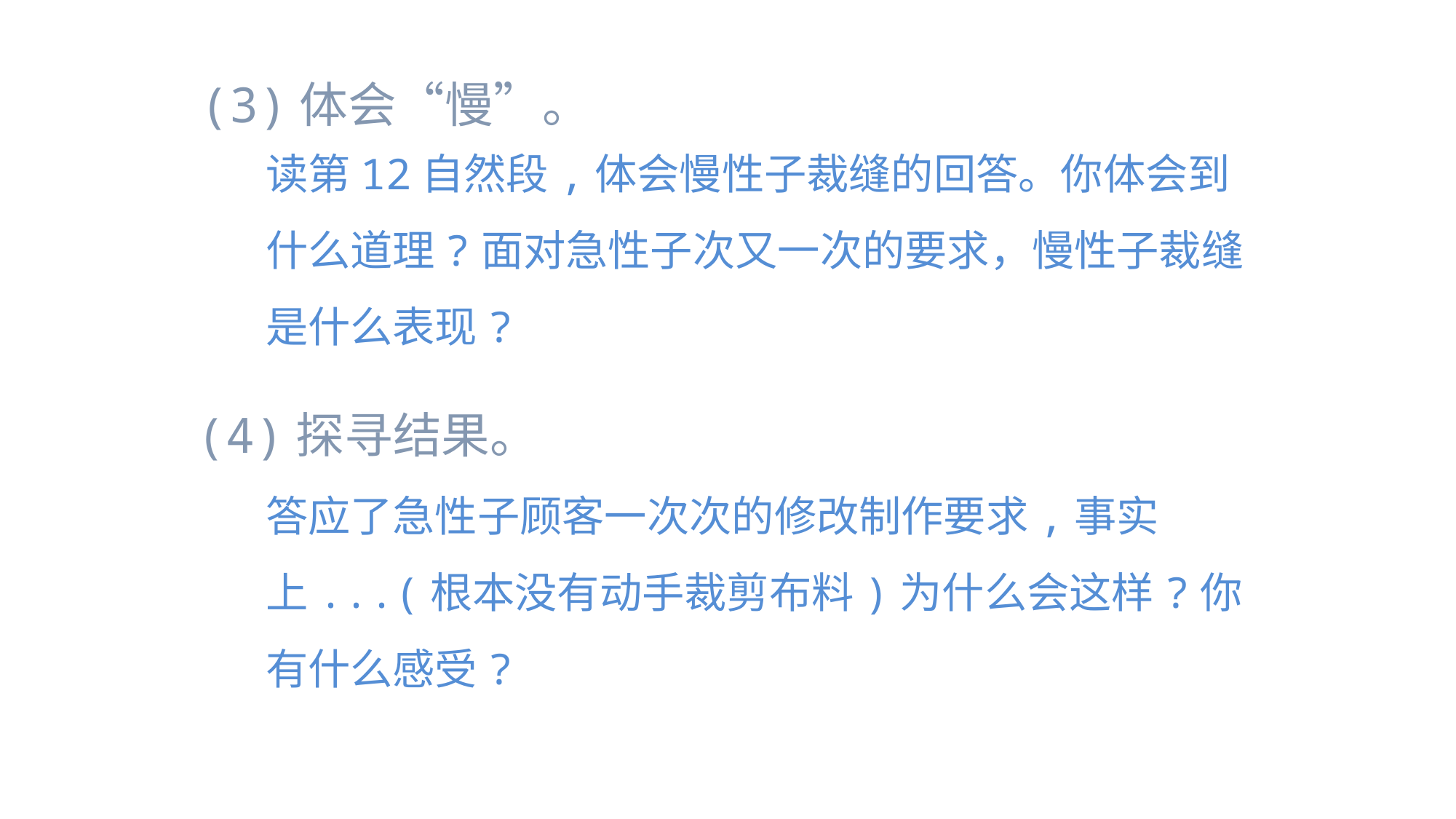

(3)体会“慢”。
读第12自然段,体会慢性子裁缝的回答。你体会到什么道理?面对急性子次又一次的要求，慢性子裁缝是什么表现?
(4)探寻结果。
答应了急性子顾客一次次的修改制作要求,事实上...(根本没有动手裁剪布料)为什么会这样?你有什么感受?